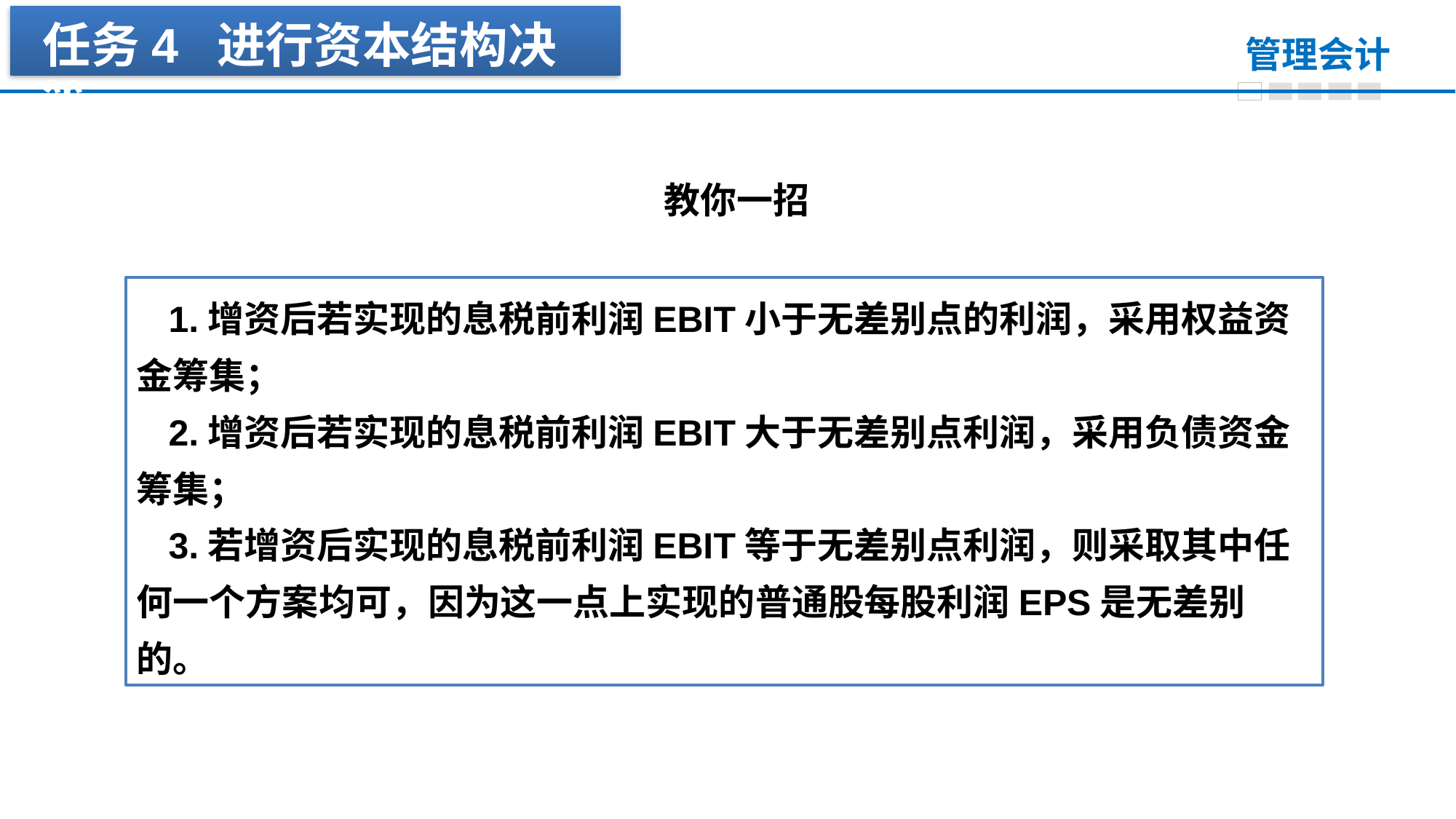

任务4  进行资本结构决策
教你一招
1.增资后若实现的息税前利润EBIT小于无差别点的利润，采用权益资金筹集；
2.增资后若实现的息税前利润EBIT大于无差别点利润，采用负债资金筹集；
3.若增资后实现的息税前利润EBIT等于无差别点利润，则采取其中任何一个方案均可，因为这一点上实现的普通股每股利润EPS是无差别的。